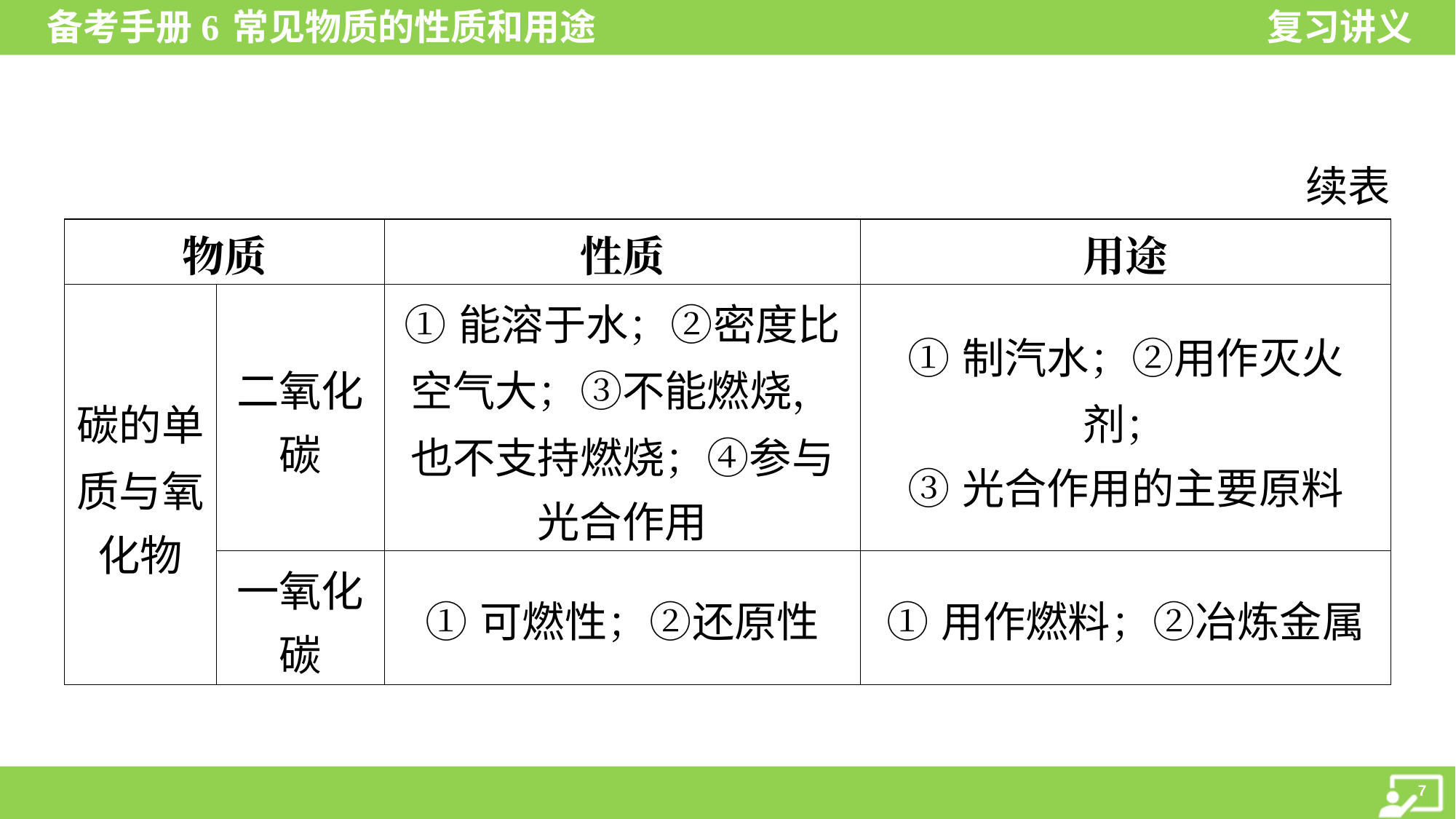

续表
| 物质 |  | 性质 |  | 用途 |
| --- | --- | --- | --- | --- |
| 碳的单 质与氧 化物 | 二氧化 碳 | ①能溶于水；②密度比 空气大；③不能燃烧， 也不支持燃烧；④参与 光合作用 |  | ①制汽水；②用作灭火剂； ③光合作用的主要原料 |
|  | 一氧化 碳 | ①可燃性；②还原性 |  | ①用作燃料；②冶炼金属 |